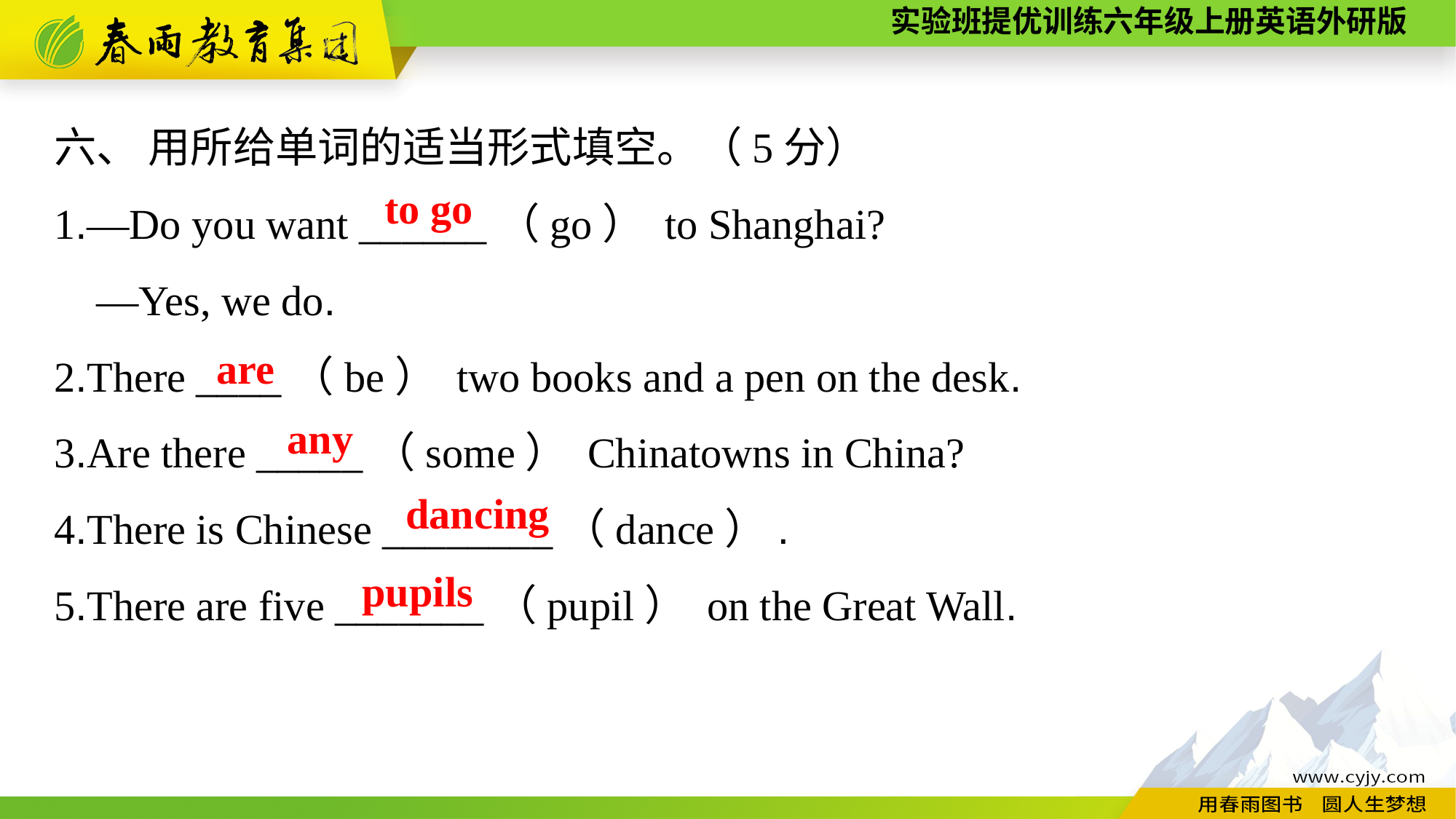

六、 用所给单词的适当形式填空。（5分）
1.—Do you want ______（go） to Shanghai?
    —Yes, we do.
2.There ____（be） two books and a pen on the desk.
3.Are there _____（some） Chinatowns in China?
4.There is Chinese ________（dance）.
5.There are five _______（pupil） on the Great Wall.
to go
are
any
dancing
pupils